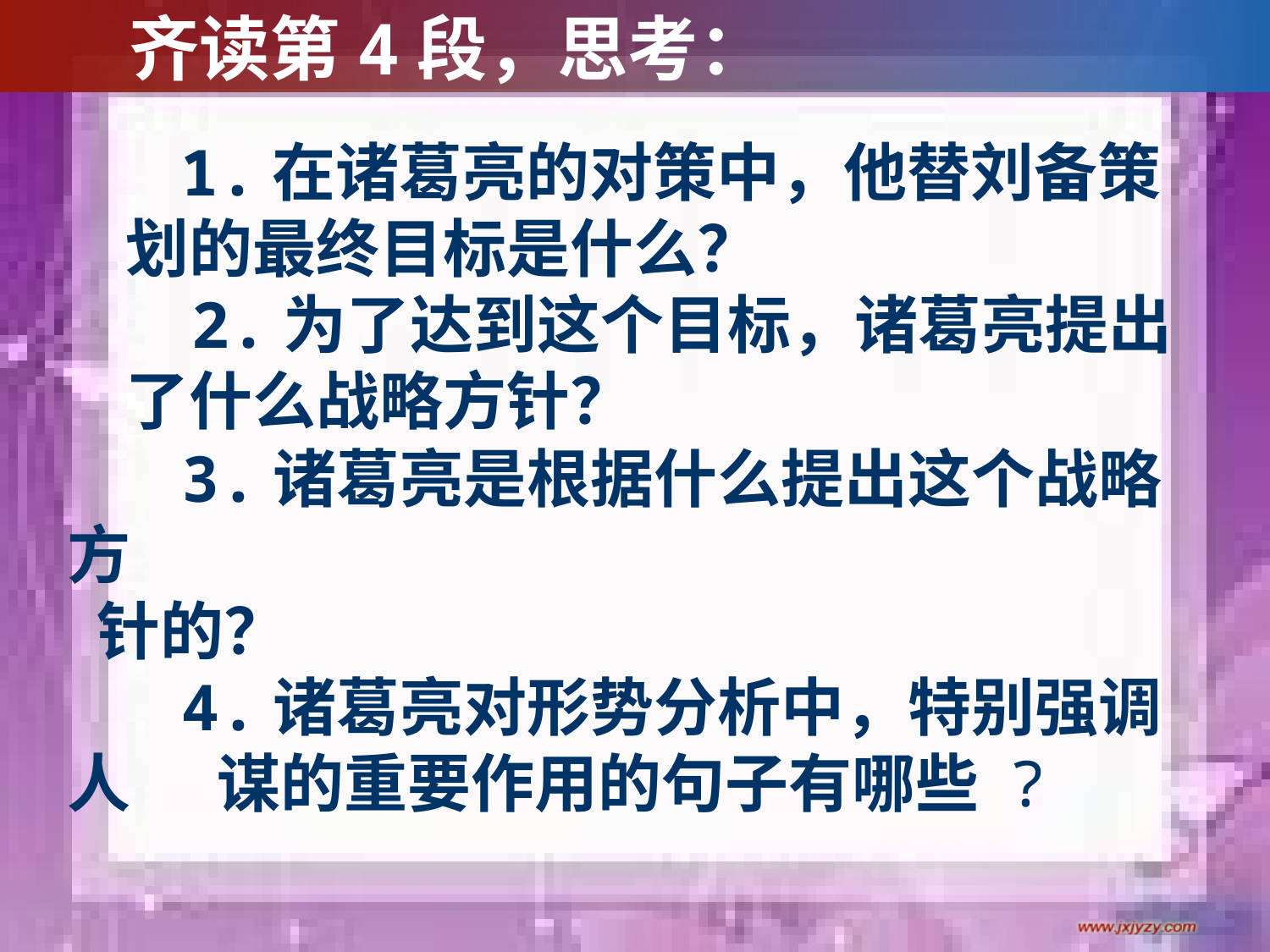

# 齐读第4段，思考：
      1.在诸葛亮的对策中，他替刘备策划的最终目标是什么？
   2.为了达到这个目标，诸葛亮提出了什么战略方针？

   3.诸葛亮是根据什么提出这个战略方
 针的？
   4.诸葛亮对形势分析中，特别强调人      谋的重要作用的句子有哪些 ?